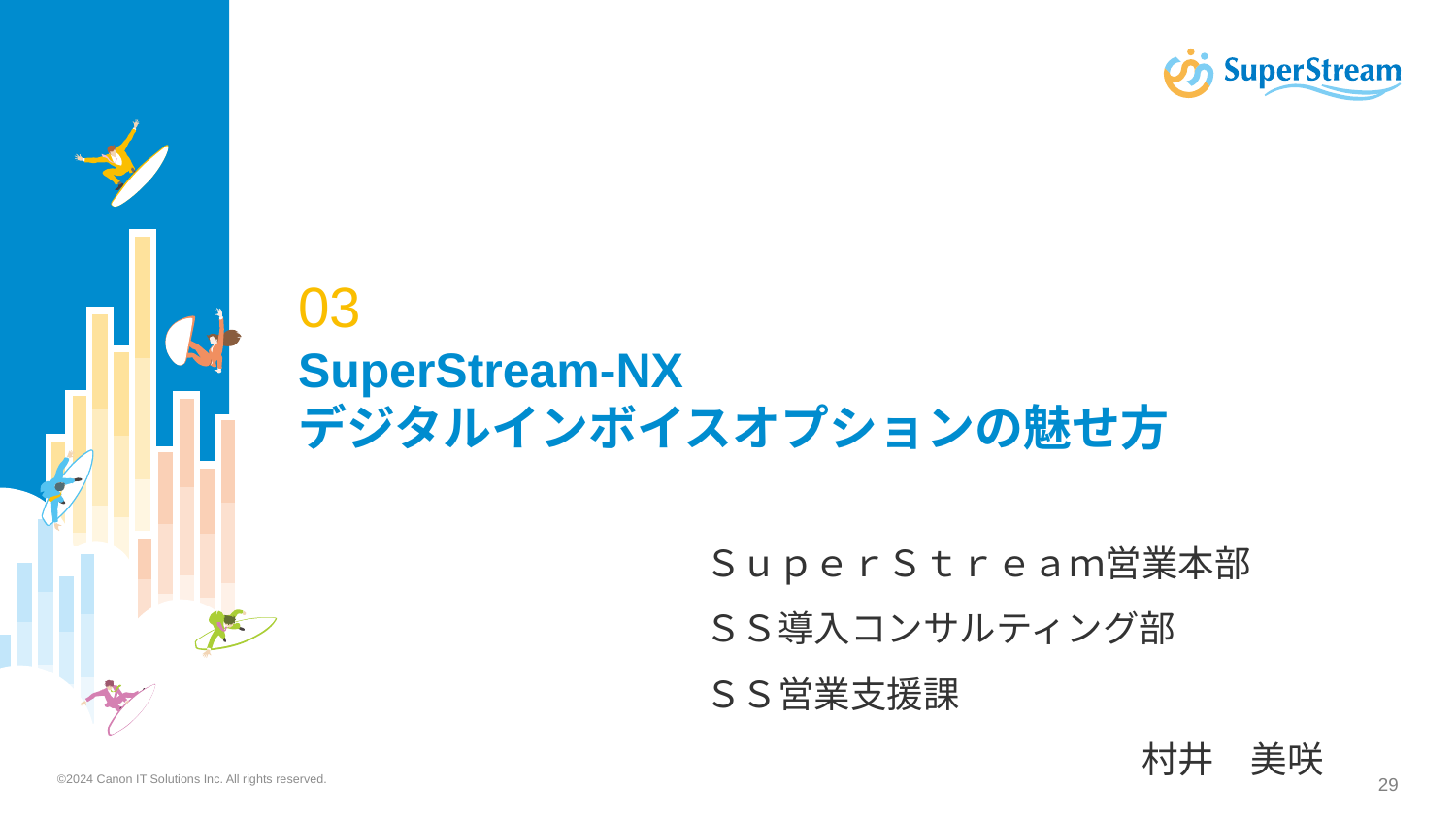

# 03 SuperStream-NX デジタルインボイスオプションの魅せ方
ＳｕｐｅｒＳｔｒｅａｍ営業本部
ＳＳ導入コンサルティング部
ＳＳ営業支援課
　　　　　　　　　　　　村井　美咲
©2024 Canon IT Solutions Inc. All rights reserved.
29